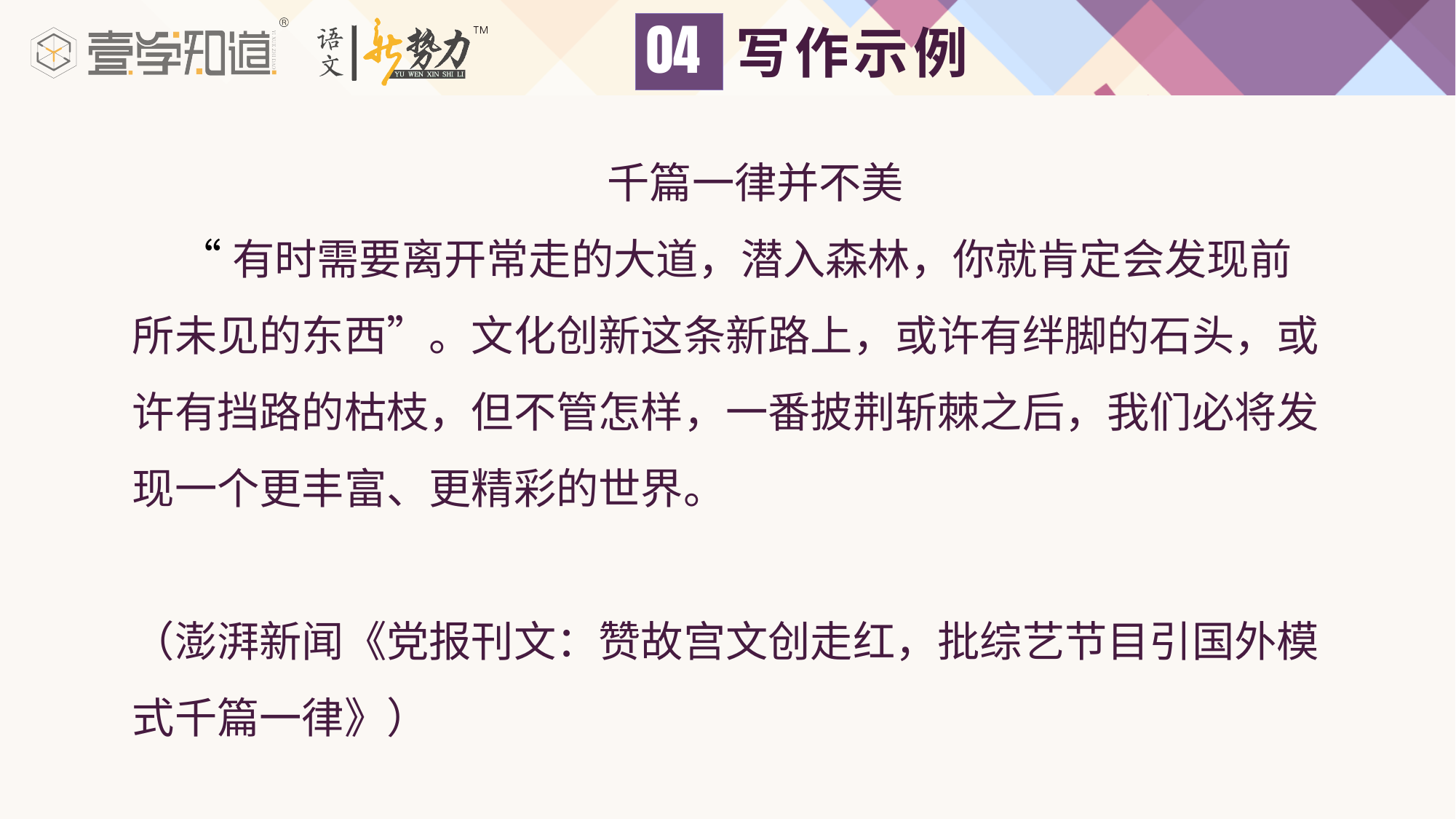

写作示例
04
        千篇一律并不美
     “有时需要离开常走的大道，潜入森林，你就肯定会发现前所未见的东西”。文化创新这条新路上，或许有绊脚的石头，或许有挡路的枯枝，但不管怎样，一番披荆斩棘之后，我们必将发现一个更丰富、更精彩的世界。

（澎湃新闻《党报刊文：赞故宫文创走红，批综艺节目引国外模式千篇一律》）